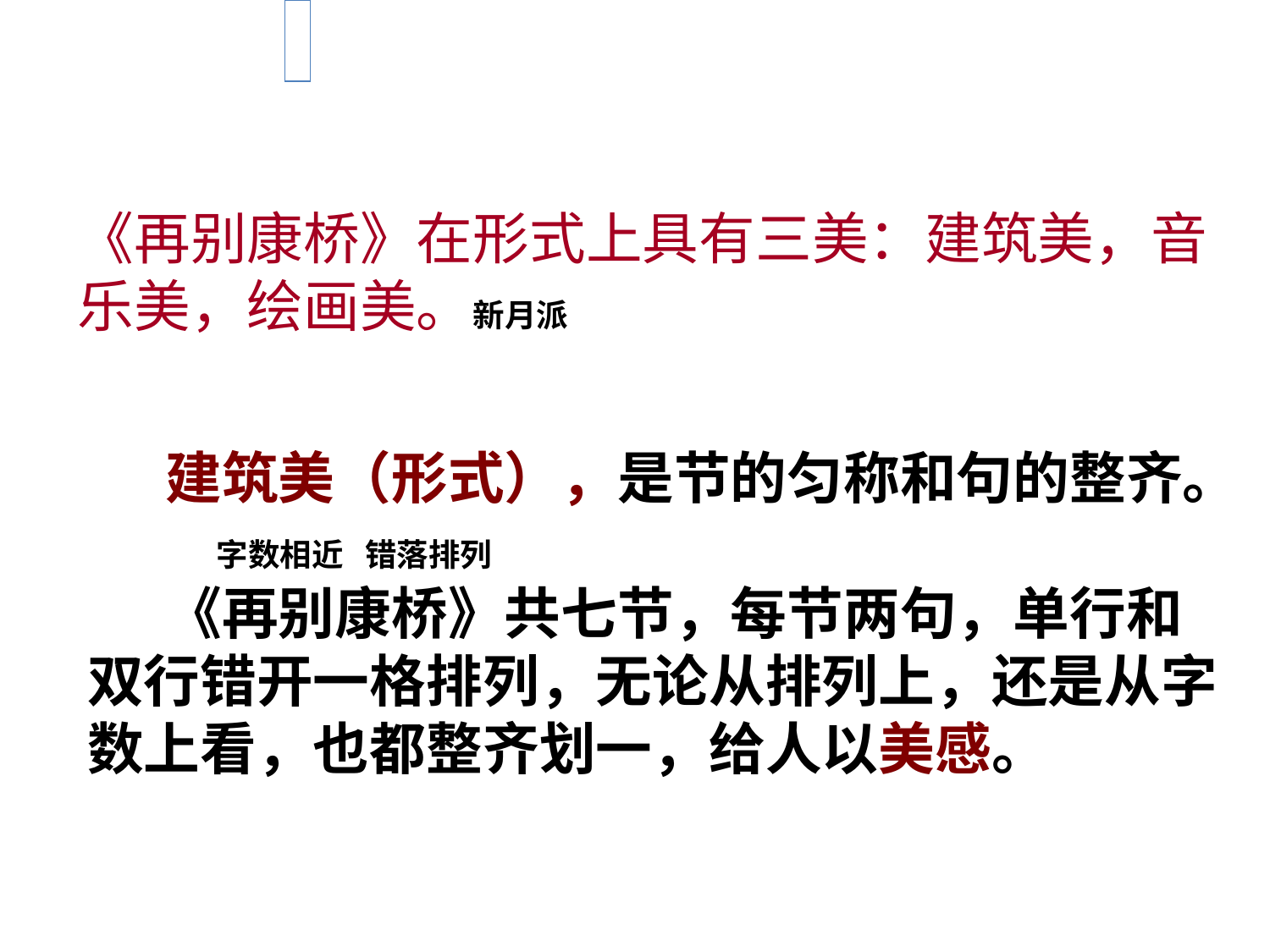

《再别康桥》在形式上具有三美：建筑美，音乐美，绘画美。新月派
     建筑美（形式），是节的匀称和句的整齐。          字数相近   错落排列
     《再别康桥》共七节，每节两句，单行和双行错开一格排列，无论从排列上，还是从字数上看，也都整齐划一，给人以美感。